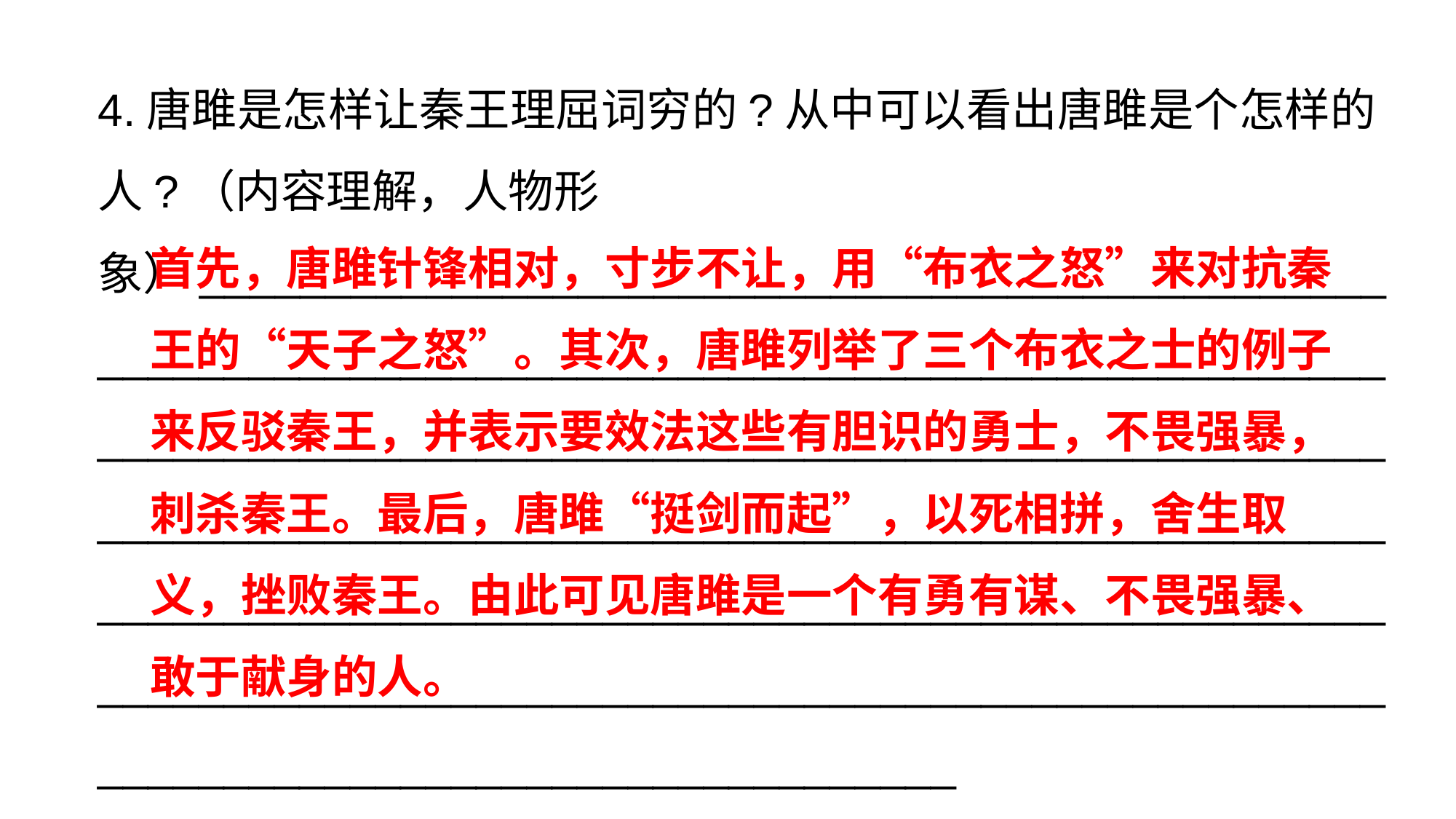

4.唐雎是怎样让秦王理屈词穷的?从中可以看出唐雎是个怎样的人?（内容理解，人物形象）________________________________________________________________________________________________________________________________________________________________________________________________________________________________________________________________________________________________________________________________________________
首先，唐雎针锋相对，寸步不让，用“布衣之怒”来对抗秦王的“天子之怒”。其次，唐雎列举了三个布衣之士的例子来反驳秦王，并表示要效法这些有胆识的勇士，不畏强暴，刺杀秦王。最后，唐雎“挺剑而起”，以死相拼，舍生取义，挫败秦王。由此可见唐雎是一个有勇有谋、不畏强暴、敢于献身的人。